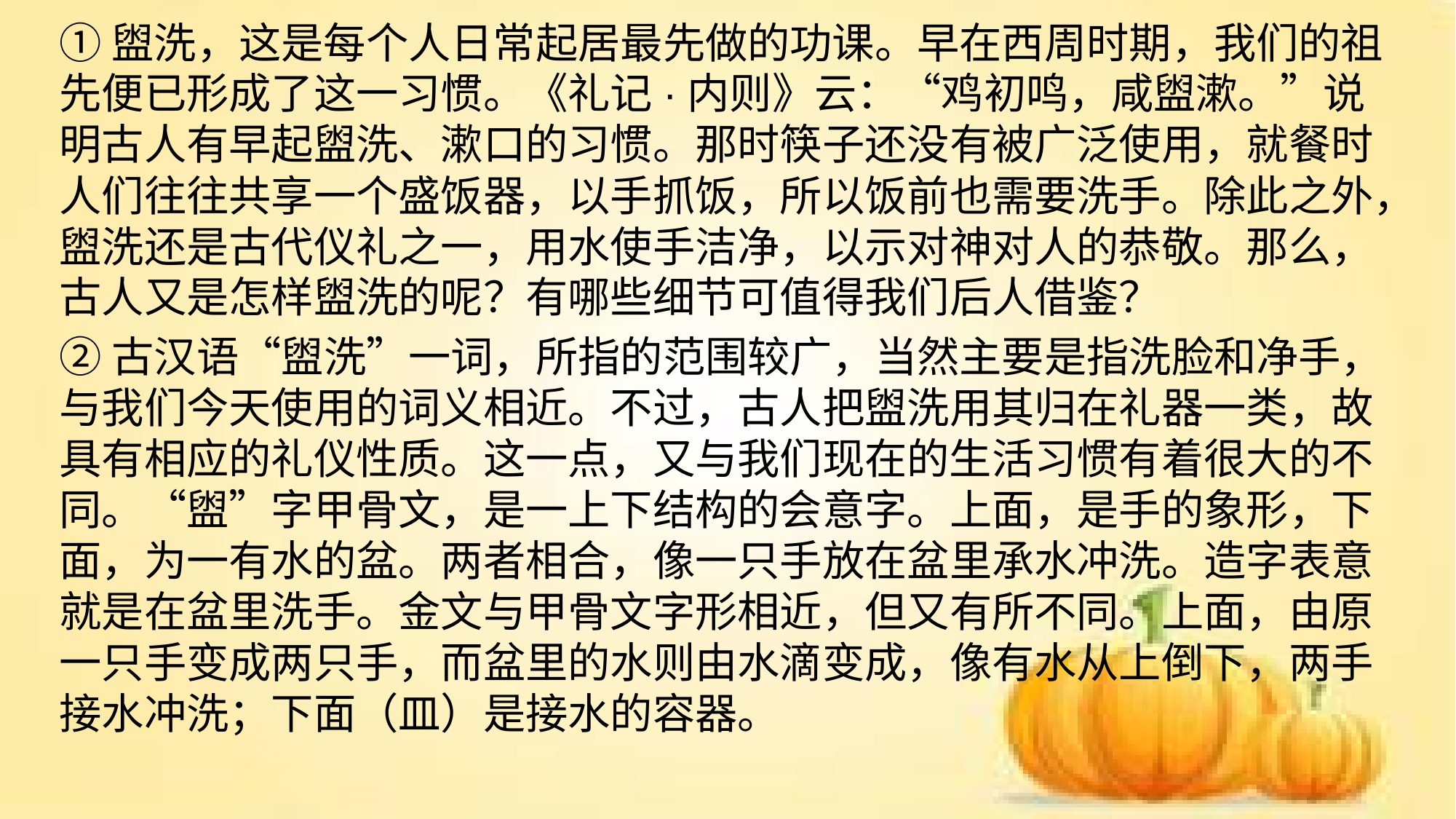

①盥洗，这是每个人日常起居最先做的功课。早在西周时期，我们的祖先便已形成了这一习惯。《礼记·内则》云：“鸡初鸣，咸盥漱。”说明古人有早起盥洗、漱口的习惯。那时筷子还没有被广泛使用，就餐时人们往往共享一个盛饭器，以手抓饭，所以饭前也需要洗手。除此之外，盥洗还是古代仪礼之一，用水使手洁净，以示对神对人的恭敬。那么，古人又是怎样盥洗的呢？有哪些细节可值得我们后人借鉴？
②古汉语“盥洗”一词，所指的范围较广，当然主要是指洗脸和净手，与我们今天使用的词义相近。不过，古人把盥洗用其归在礼器一类，故具有相应的礼仪性质。这一点，又与我们现在的生活习惯有着很大的不同。“盥”字甲骨文，是一上下结构的会意字。上面，是手的象形，下面，为一有水的盆。两者相合，像一只手放在盆里承水冲洗。造字表意就是在盆里洗手。金文与甲骨文字形相近，但又有所不同。上面，由原一只手变成两只手，而盆里的水则由水滴变成，像有水从上倒下，两手接水冲洗；下面（皿）是接水的容器。